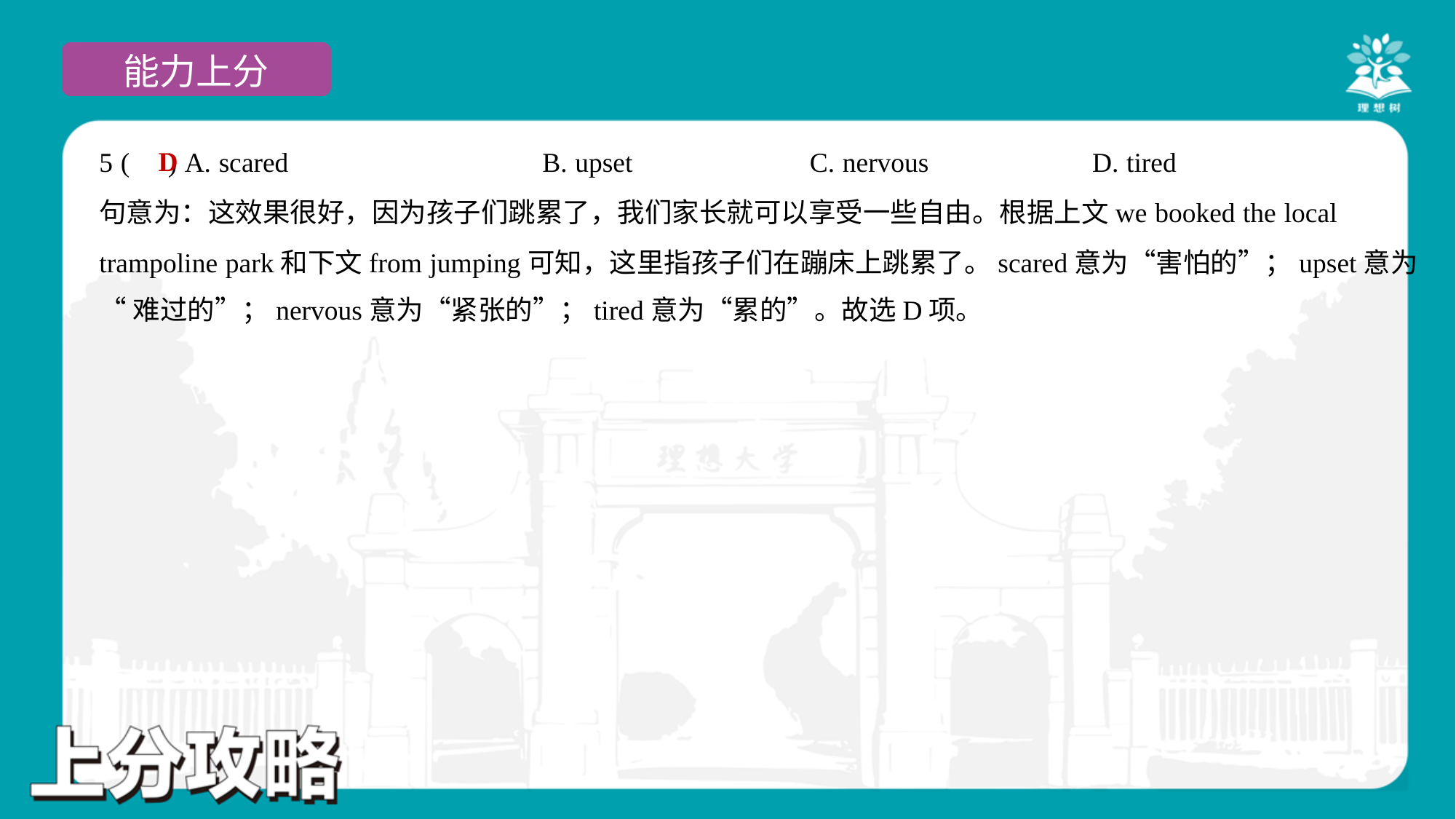

D
5 (     ) A. scared	B. upset	C. nervous	D. tired
句意为：这效果很好，因为孩子们跳累了，我们家长就可以享受一些自由。根据上文we booked the local
trampoline park和下文from jumping可知，这里指孩子们在蹦床上跳累了。scared意为“害怕的”；upset意为
“难过的”；nervous意为“紧张的”；tired意为“累的”。故选D项。